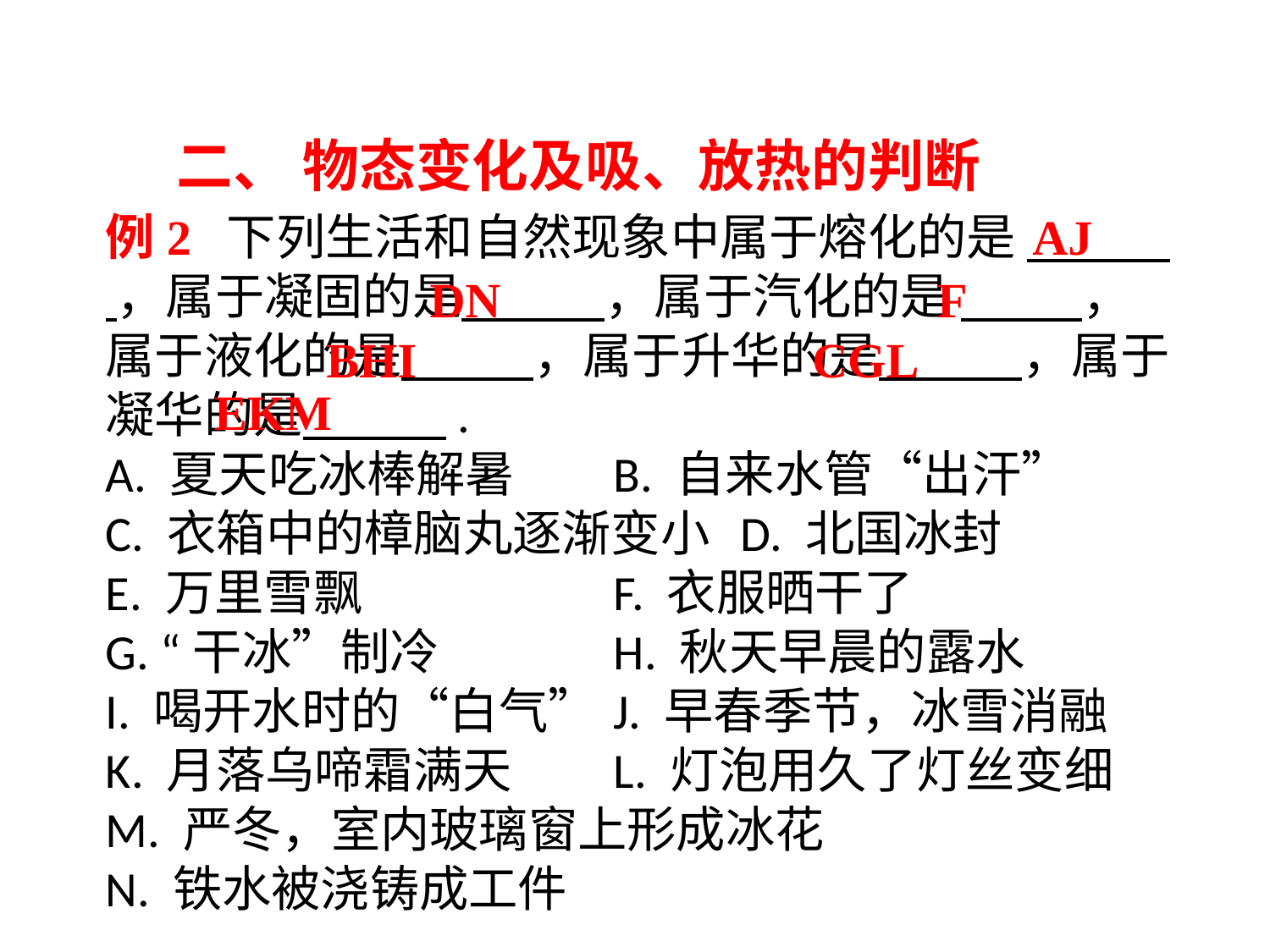

二、 物态变化及吸、放热的判断
例2  下列生活和自然现象中属于熔化的是                ，属于凝固的是             ，属于汽化的是            ，属于液化的是            ，属于升华的是             ，属于凝华的是             .
A. 夏天吃冰棒解暑	B. 自来水管“出汗”
C. 衣箱中的樟脑丸逐渐变小	D. 北国冰封
E. 万里雪飘　		F. 衣服晒干了
G. “干冰”制冷　	H. 秋天早晨的露水
I. 喝开水时的“白气”	J. 早春季节，冰雪消融
K. 月落乌啼霜满天　	L. 灯泡用久了灯丝变细
M. 严冬，室内玻璃窗上形成冰花
N. 铁水被浇铸成工件
AJ
DN
 F
 BHI
 CGL
 EKM